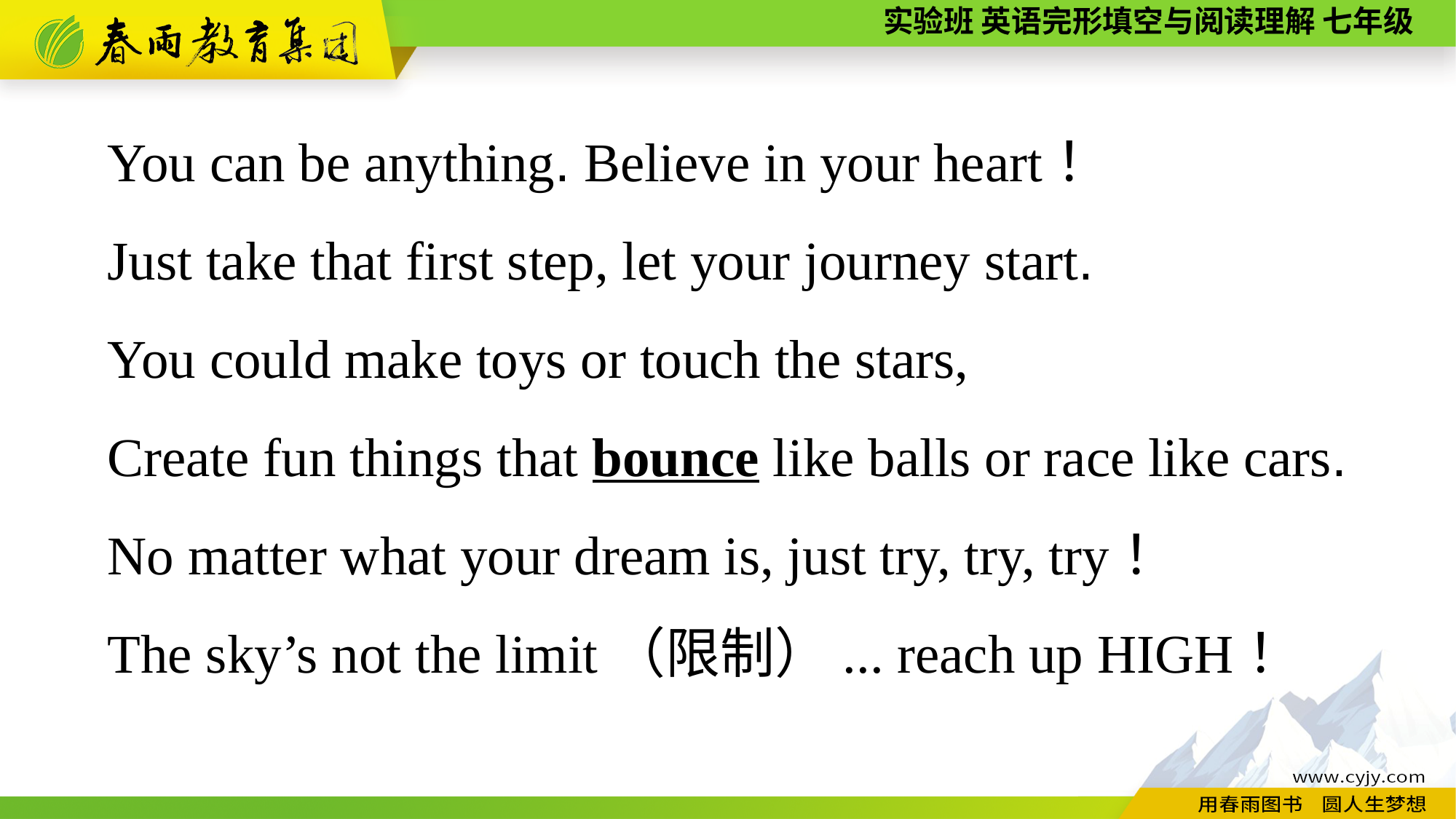

You can be anything. Believe in your heart！
Just take that first step, let your journey start.
You could make toys or touch the stars,
Create fun things that bounce like balls or race like cars.
No matter what your dream is, just try, try, try！
The sky’s not the limit（限制）... reach up HIGH！